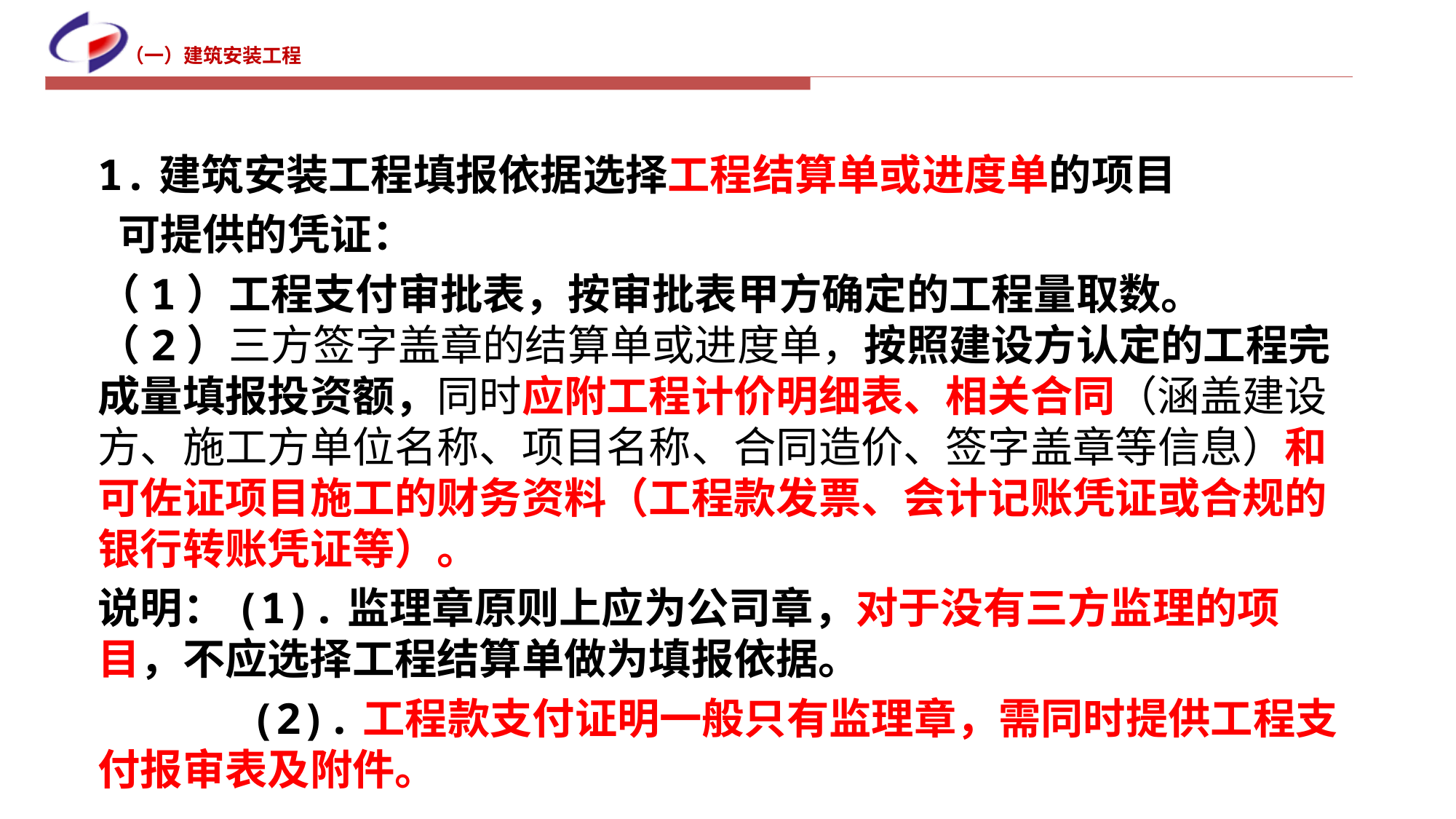

# （一）建筑安装工程
1.建筑安装工程填报依据选择工程结算单或进度单的项目
 可提供的凭证：
（1）工程支付审批表，按审批表甲方确定的工程量取数。       （2）三方签字盖章的结算单或进度单，按照建设方认定的工程完成量填报投资额，同时应附工程计价明细表、相关合同（涵盖建设方、施工方单位名称、项目名称、合同造价、签字盖章等信息）和可佐证项目施工的财务资料（工程款发票、会计记账凭证或合规的银行转账凭证等）。
说明：(1).监理章原则上应为公司章，对于没有三方监理的项目，不应选择工程结算单做为填报依据。
      (2).工程款支付证明一般只有监理章，需同时提供工程支付报审表及附件。